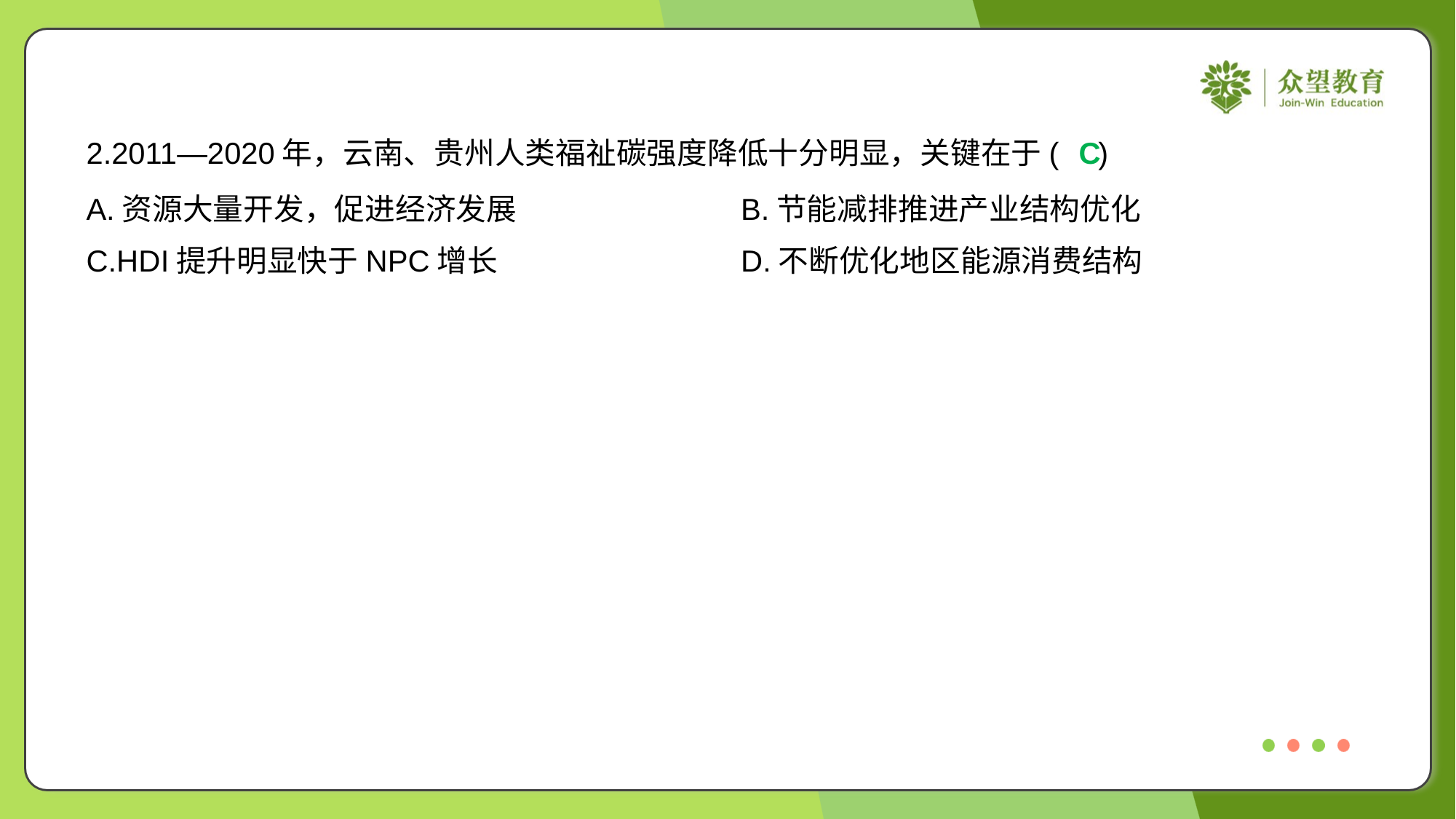

2.2011—2020年，云南、贵州人类福祉碳强度降低十分明显，关键在于(     )
C
A.资源大量开发，促进经济发展	B.节能减排推进产业结构优化
C.HDI提升明显快于NPC增长	D.不断优化地区能源消费结构